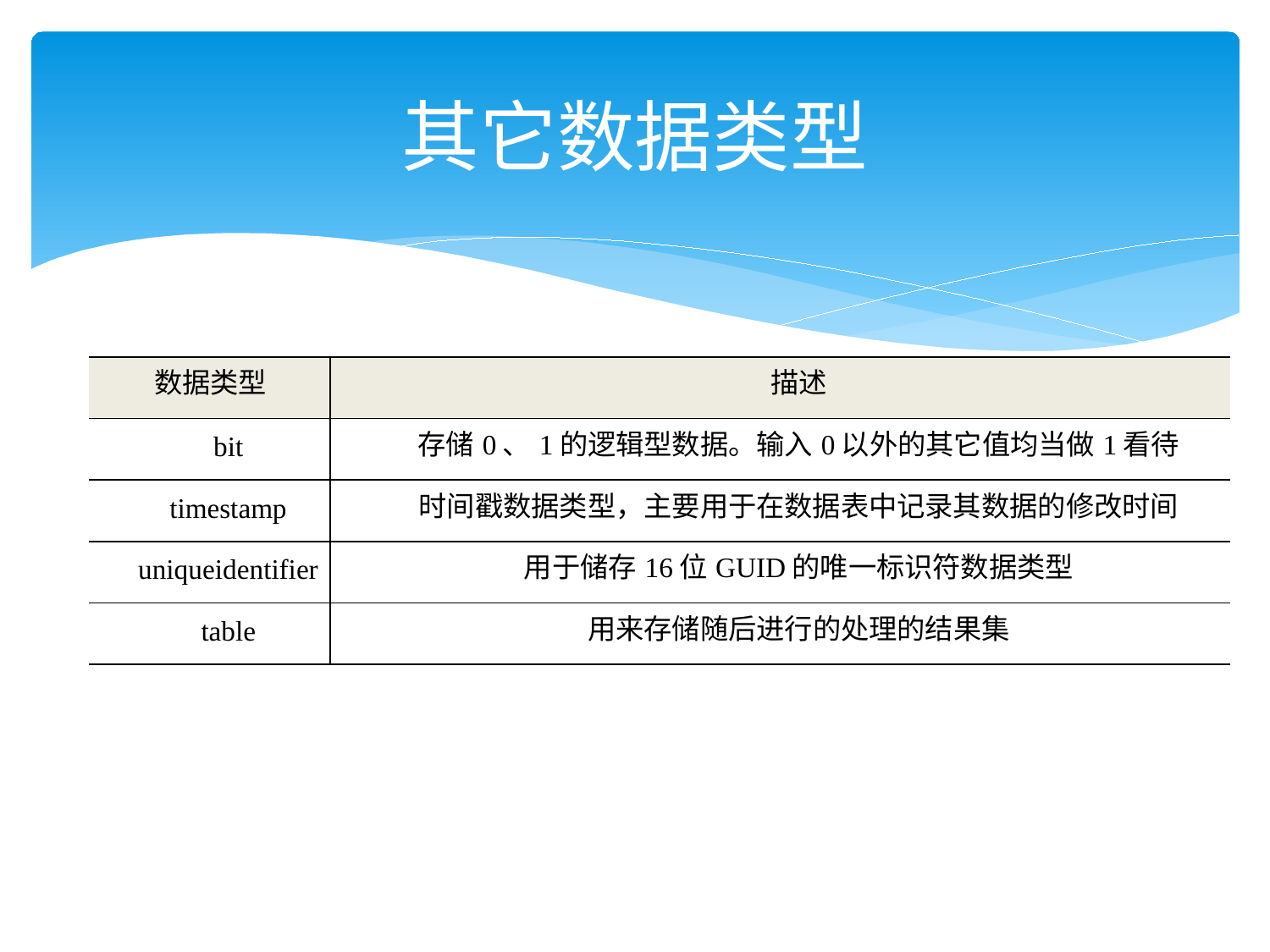

# 其它数据类型
| 数据类型 | 描述 |
| --- | --- |
| bit | 存储0、1的逻辑型数据。输入0以外的其它值均当做1看待 |
| timestamp | 时间戳数据类型，主要用于在数据表中记录其数据的修改时间 |
| uniqueidentifier | 用于储存16位GUID的唯一标识符数据类型 |
| table | 用来存储随后进行的处理的结果集 |